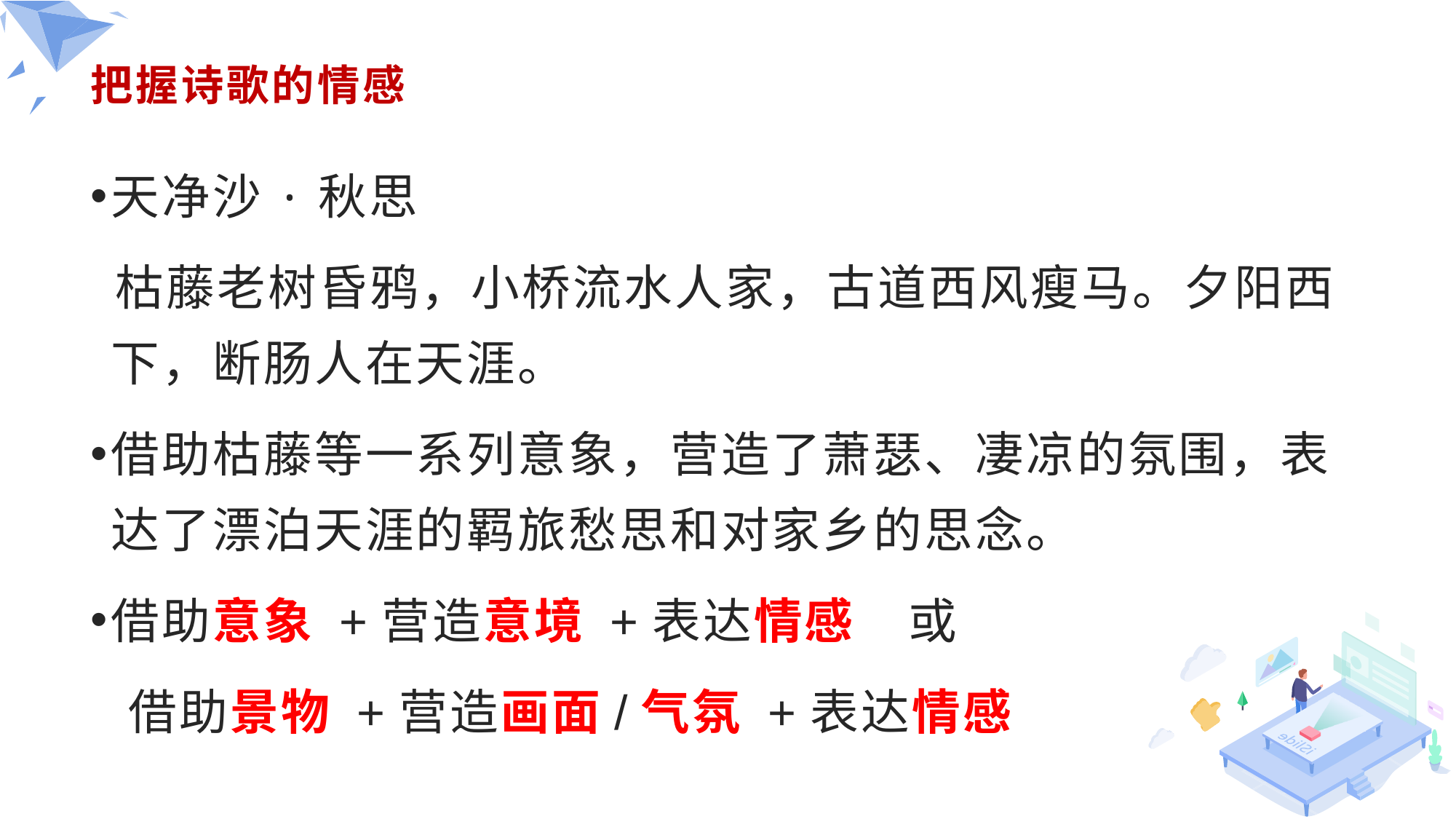

# 把握诗歌的情感
天净沙·秋思
 枯藤老树昏鸦，小桥流水人家，古道西风瘦马。夕阳西下，断肠人在天涯。
借助枯藤等一系列意象，营造了萧瑟、凄凉的氛围，表达了漂泊天涯的羁旅愁思和对家乡的思念。
借助意象 +营造意境 +表达情感    或
  借助景物 +营造画面/气氛 +表达情感